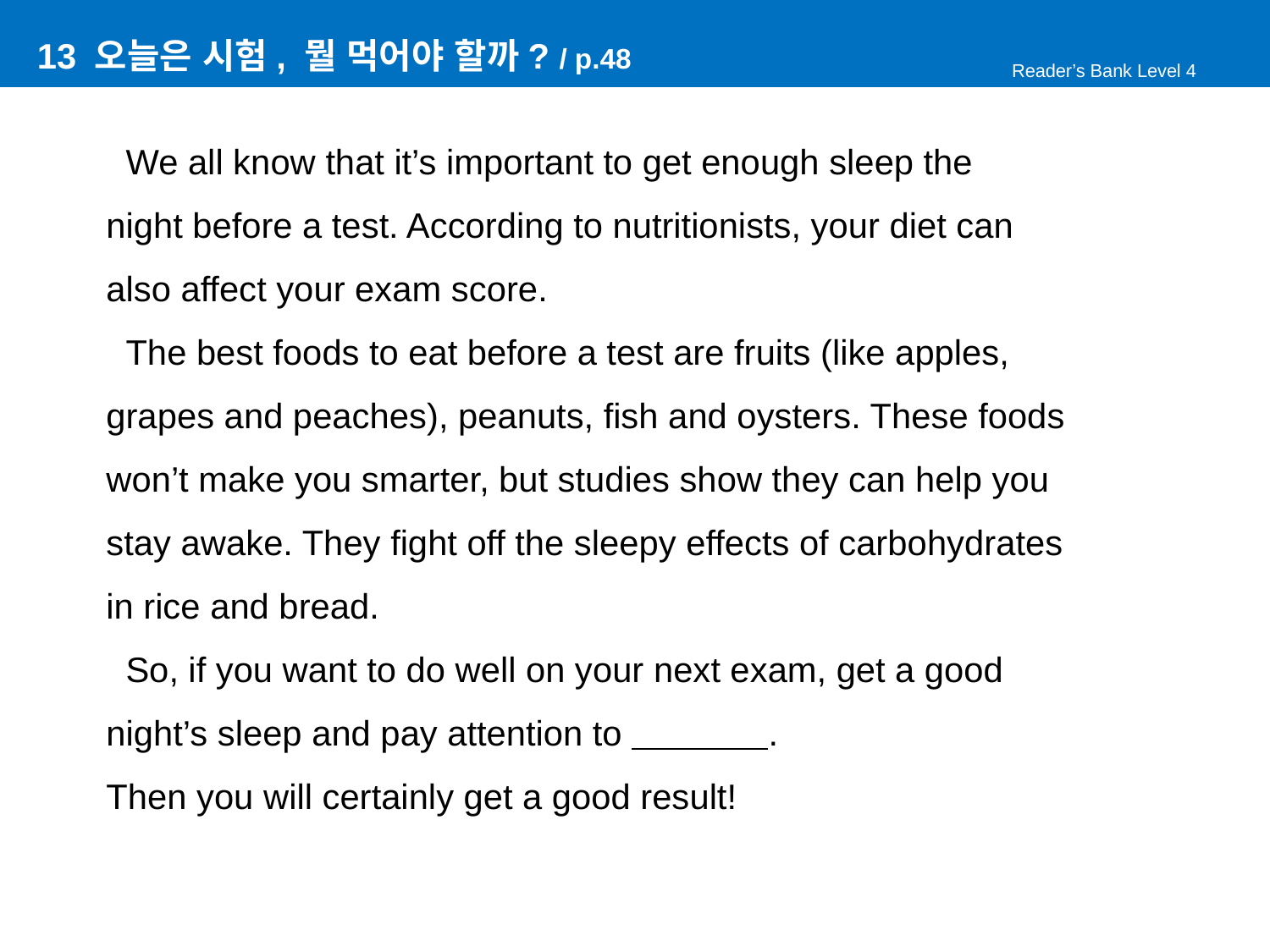

# 13 오늘은 시험, 뭘 먹어야 할까? / p.48
Reader’s Bank Level 4

  We all know that it’s important to get enough sleep the
night before a test. According to nutritionists, your diet can
also affect your exam score.
  The best foods to eat before a test are fruits (like apples,
grapes and peaches), peanuts, fish and oysters. These foods
won’t make you smarter, but studies show they can help you
stay awake. They fight off the sleepy effects of carbohydrates
in rice and bread.
  So, if you want to do well on your next exam, get a good
night’s sleep and pay attention to               .
Then you will certainly get a good result!